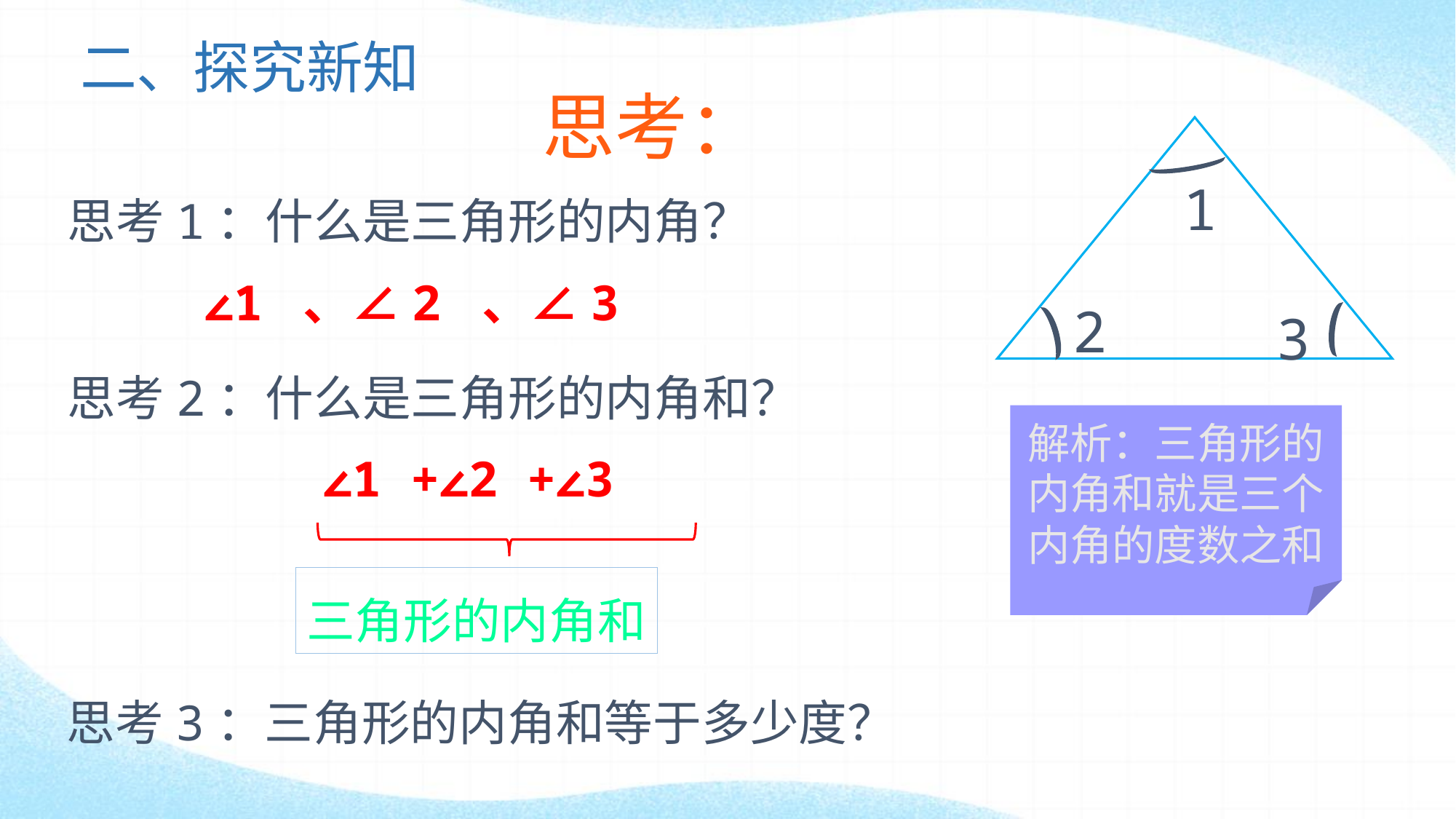

二、探究新知
# 思考：

1
2
3

思考1：什么是三角形的内角？
∠1 、∠2 、∠3
思考2：什么是三角形的内角和？

解析：三角形的内角和就是三个内角的度数之和
∠1 +∠2 +∠3
三角形的内角和
思考3：三角形的内角和等于多少度？